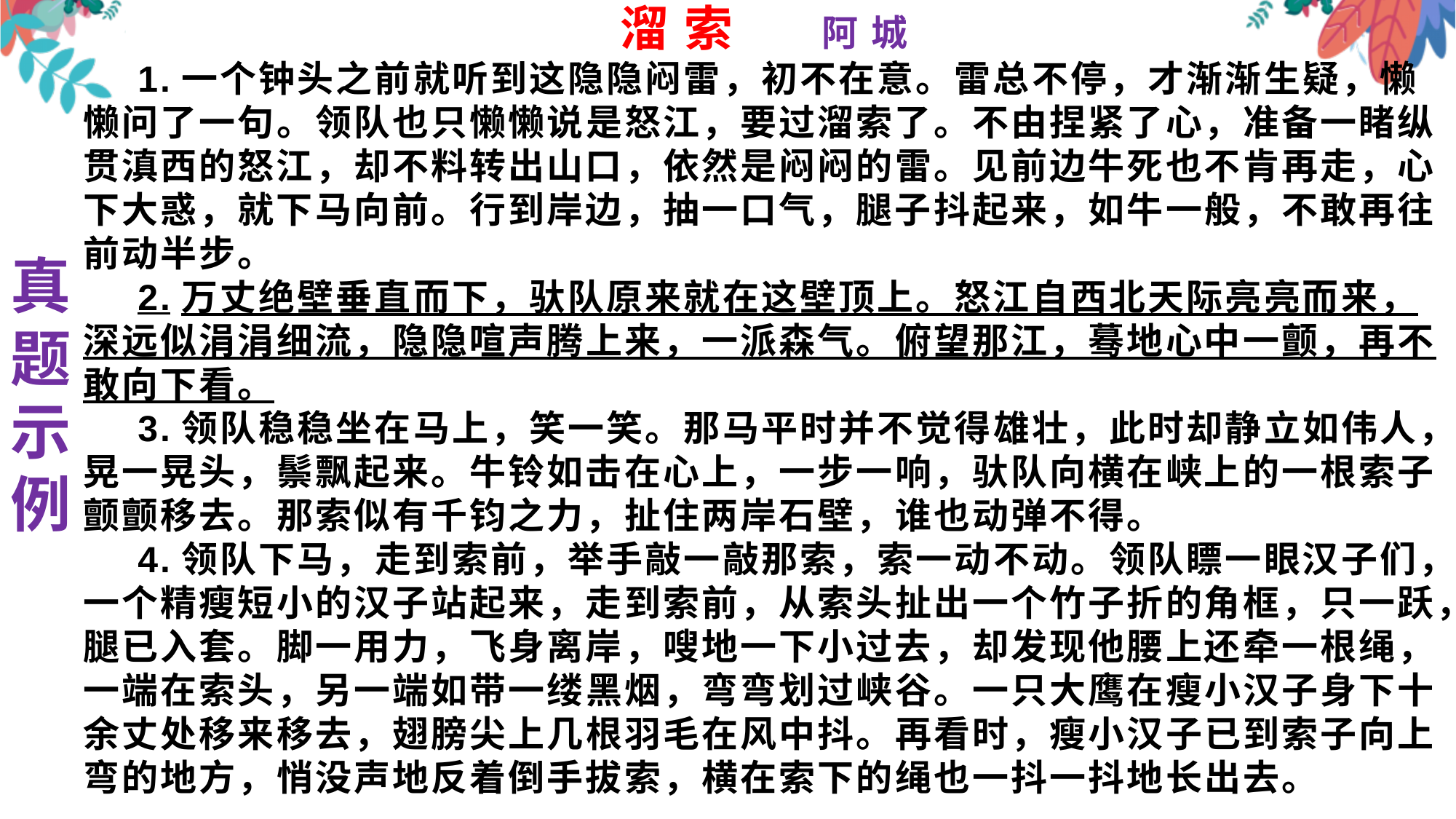

溜 索        阿 城
1.一个钟头之前就听到这隐隐闷雷，初不在意。雷总不停，才渐渐生疑，懒懒问了一句。领队也只懒懒说是怒江，要过溜索了。不由捏紧了心，准备一睹纵贯滇西的怒江，却不料转出山口，依然是闷闷的雷。见前边牛死也不肯再走，心下大惑，就下马向前。行到岸边，抽一口气，腿子抖起来，如牛一般，不敢再往前动半步。
2.万丈绝壁垂直而下，驮队原来就在这壁顶上。怒江自西北天际亮亮而来，深远似涓涓细流，隐隐喧声腾上来，一派森气。俯望那江，蓦地心中一颤，再不敢向下看。
3.领队稳稳坐在马上，笑一笑。那马平时并不觉得雄壮，此时却静立如伟人，晃一晃头，鬃飘起来。牛铃如击在心上，一步一响，驮队向横在峡上的一根索子颤颤移去。那索似有千钧之力，扯住两岸石壁，谁也动弹不得。
4.领队下马，走到索前，举手敲一敲那索，索一动不动。领队瞟一眼汉子们，一个精瘦短小的汉子站起来，走到索前，从索头扯出一个竹子折的角框，只一跃，腿已入套。脚一用力，飞身离岸，嗖地一下小过去，却发现他腰上还牵一根绳，一端在索头，另一端如带一缕黑烟，弯弯划过峡谷。一只大鹰在瘦小汉子身下十余丈处移来移去，翅膀尖上几根羽毛在风中抖。再看时，瘦小汉子已到索子向上弯的地方，悄没声地反着倒手拔索，横在索下的绳也一抖一抖地长出去。
真题示例